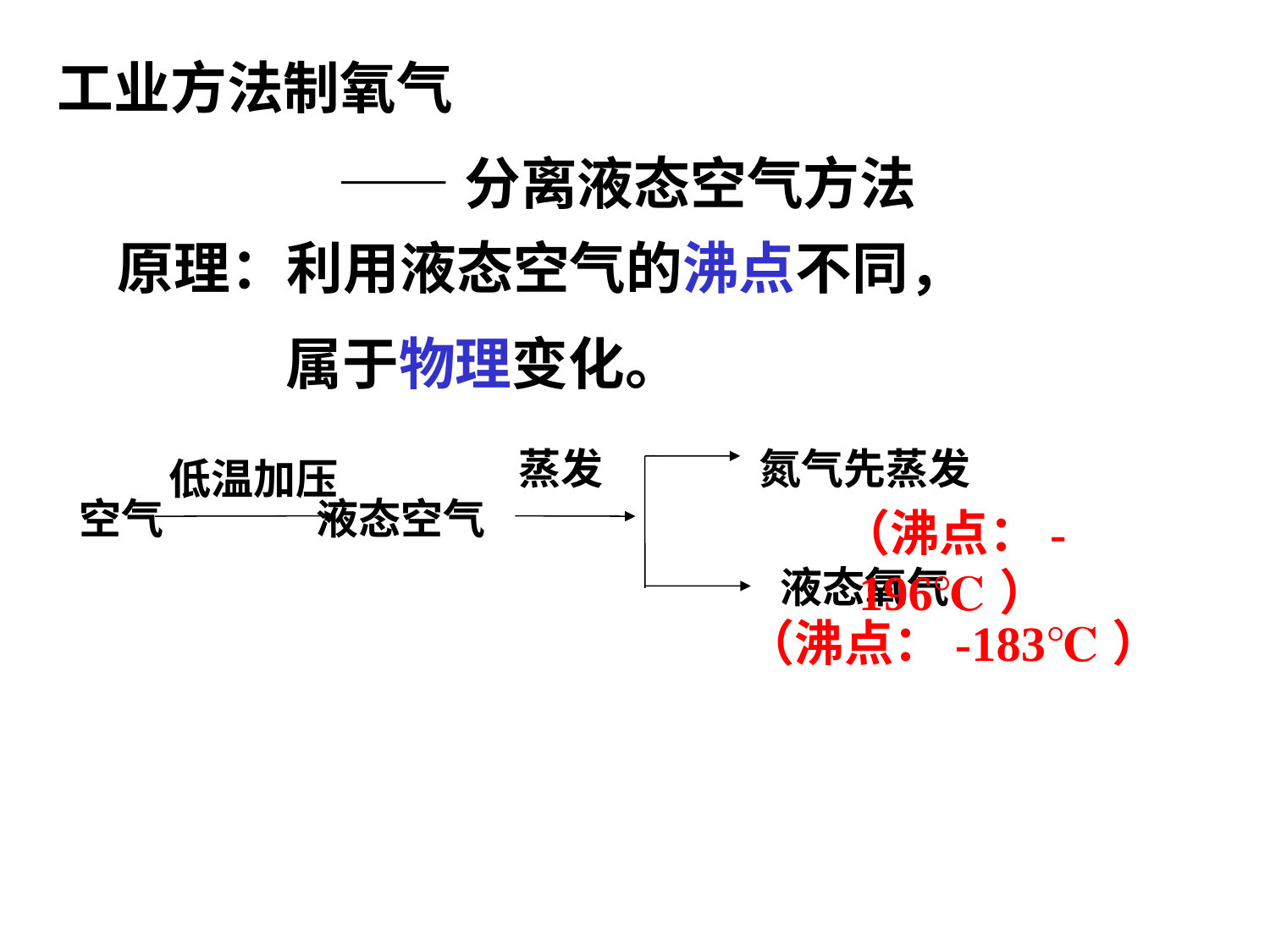

工业方法制氧气
——分离液态空气方法
原理：利用液态空气的沸点不同，
            属于物理变化。
蒸发
氮气先蒸发

液态氧气

空气                液态空气

低温加压
（沸点：-196℃）
（沸点：-183℃）